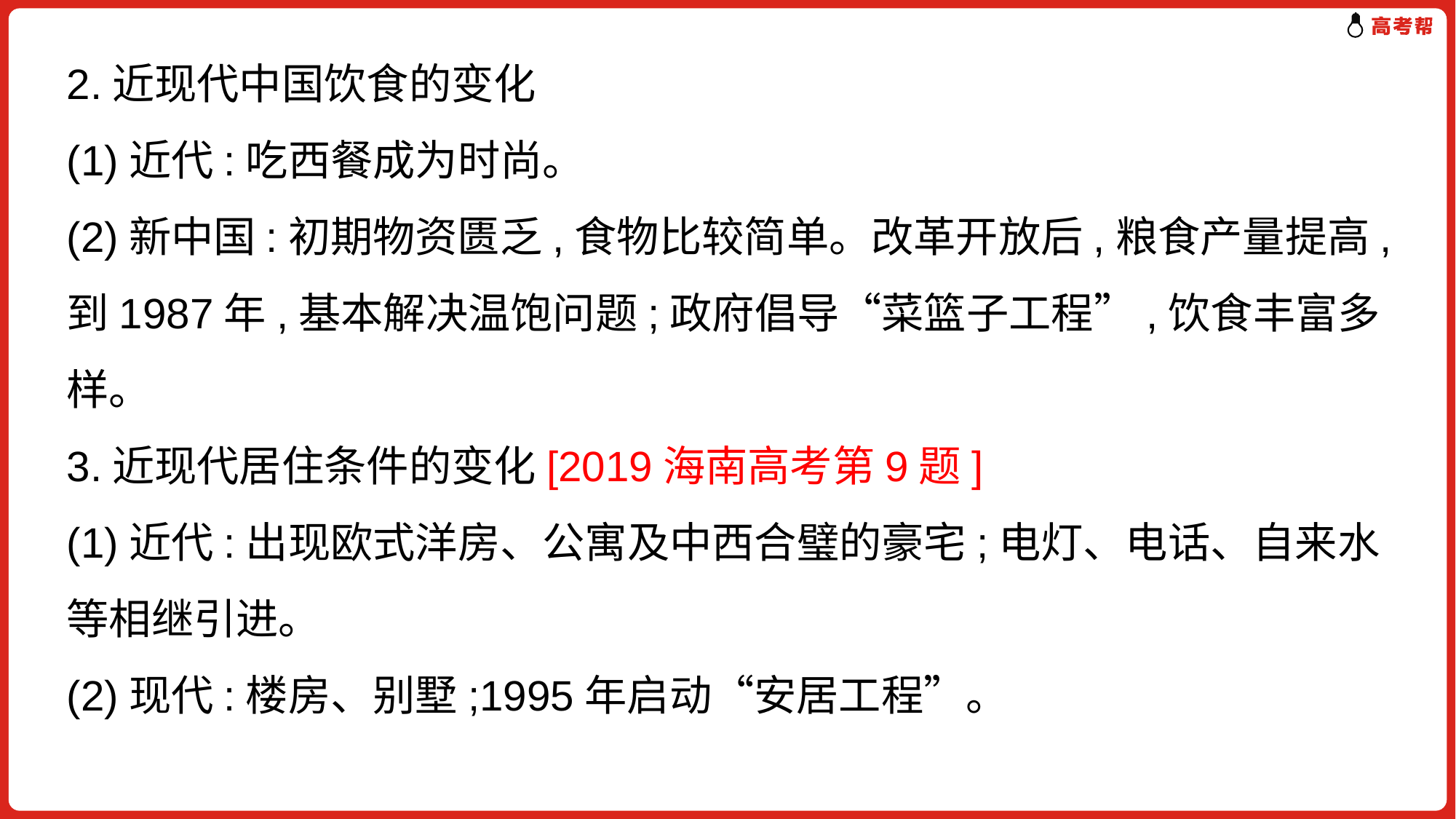

2.近现代中国饮食的变化
(1)近代:吃西餐成为时尚。
(2)新中国:初期物资匮乏,食物比较简单。改革开放后,粮食产量提高,到1987年,基本解决温饱问题;政府倡导“菜篮子工程”,饮食丰富多样。
3.近现代居住条件的变化[2019海南高考第9题]
(1)近代:出现欧式洋房、公寓及中西合璧的豪宅;电灯、电话、自来水等相继引进。
(2)现代:楼房、别墅;1995年启动“安居工程”。